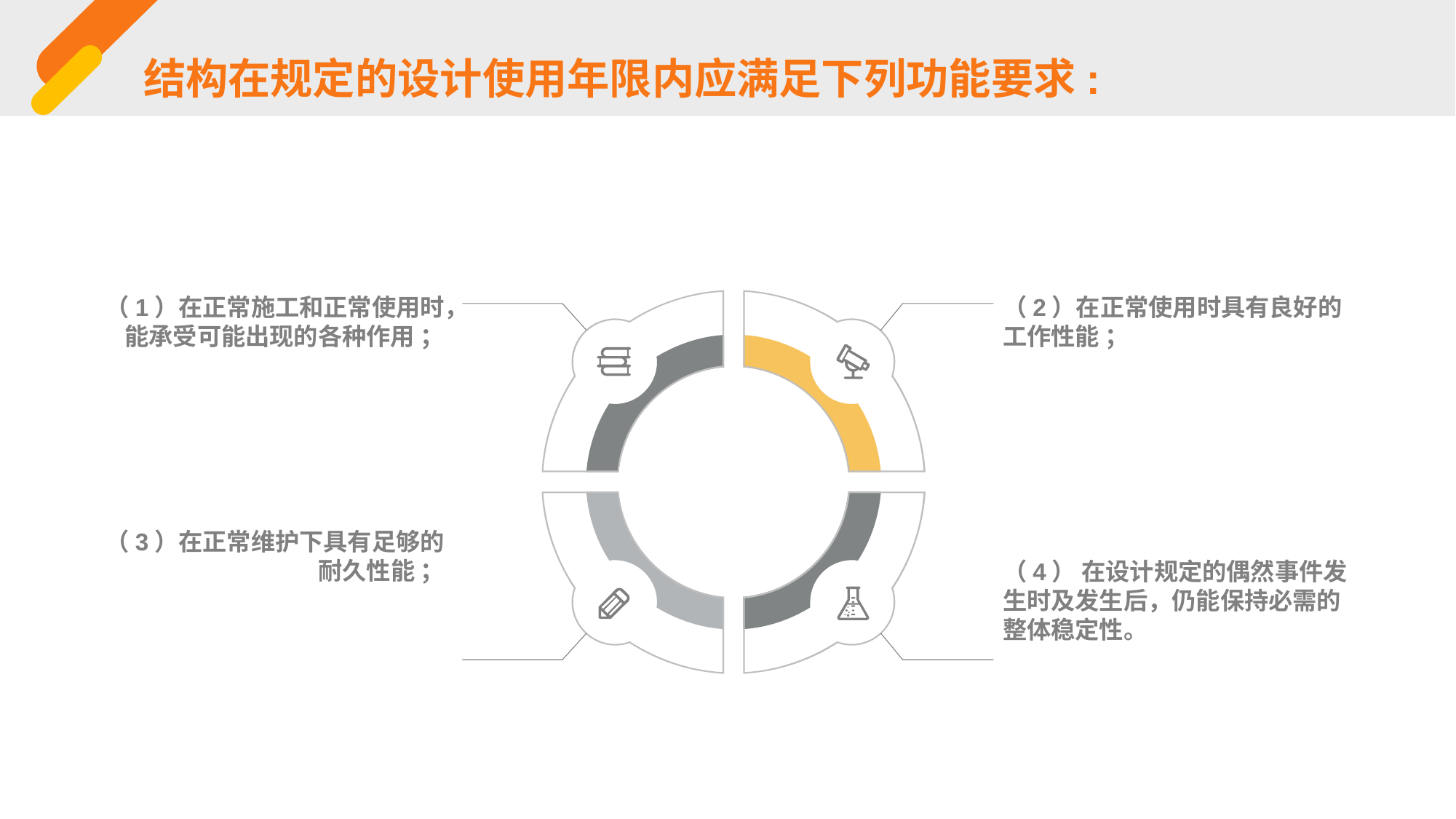

结构在规定的设计使用年限内应满足下列功能要求:

（1）在正常施工和正常使用时，能承受可能出现的各种作用 ；
（2）在正常使用时具有良好的工作性能 ；

（3）在正常维护下具有足够的耐久性能 ；
（4） 在设计规定的偶然事件发生时及发生后，仍能保持必需的整体稳定性。